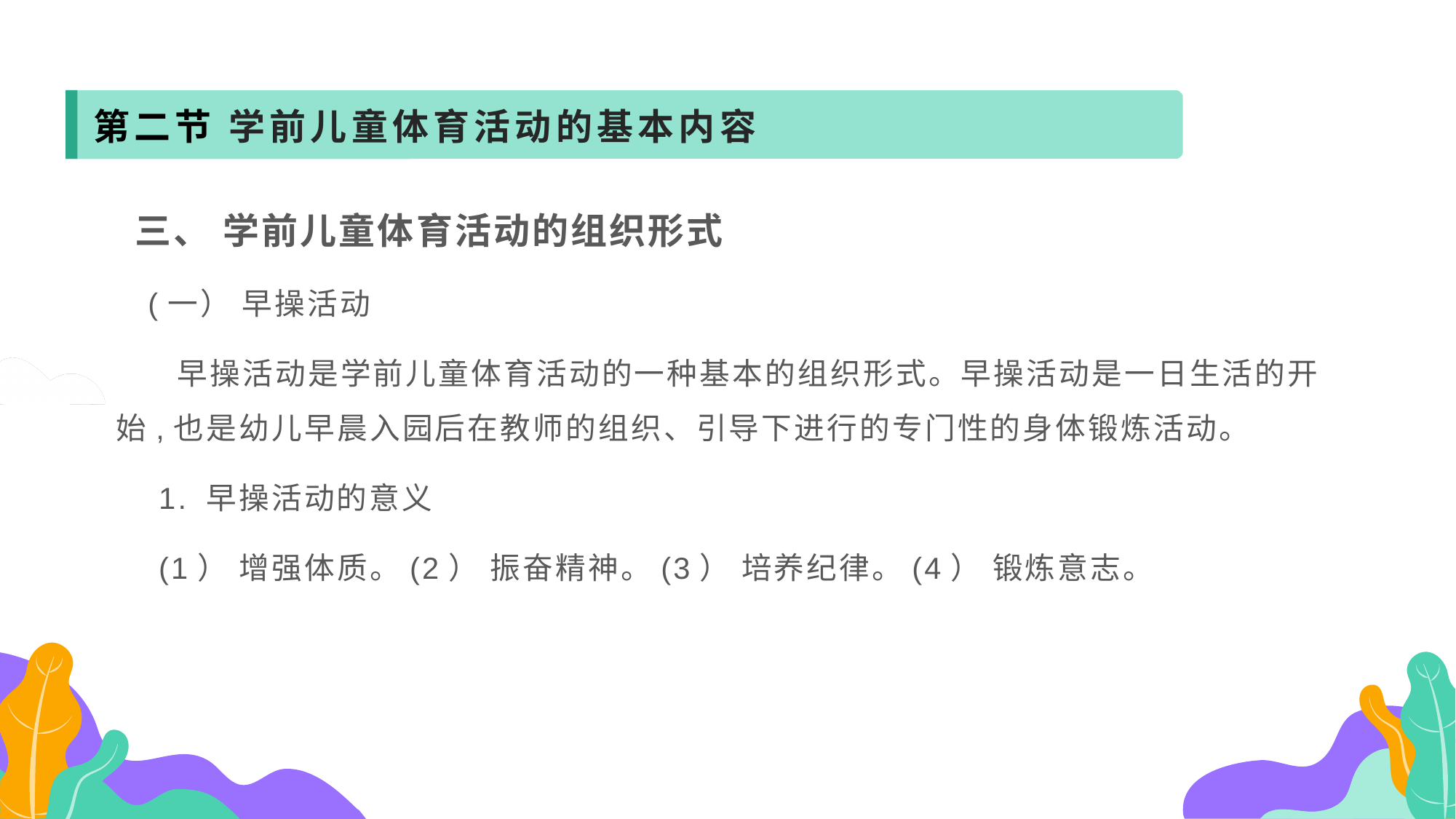

第二节 学前儿童体育活动的基本内容
 三、 学前儿童体育活动的组织形式
   (一） 早操活动
      早操活动是学前儿童体育活动的一种基本的组织形式。早操活动是一日生活的开始,也是幼儿早晨入园后在教师的组织、引导下进行的专门性的身体锻炼活动。
    1. 早操活动的意义
    (1） 增强体质。(2） 振奋精神。(3） 培养纪律。(4） 锻炼意志。